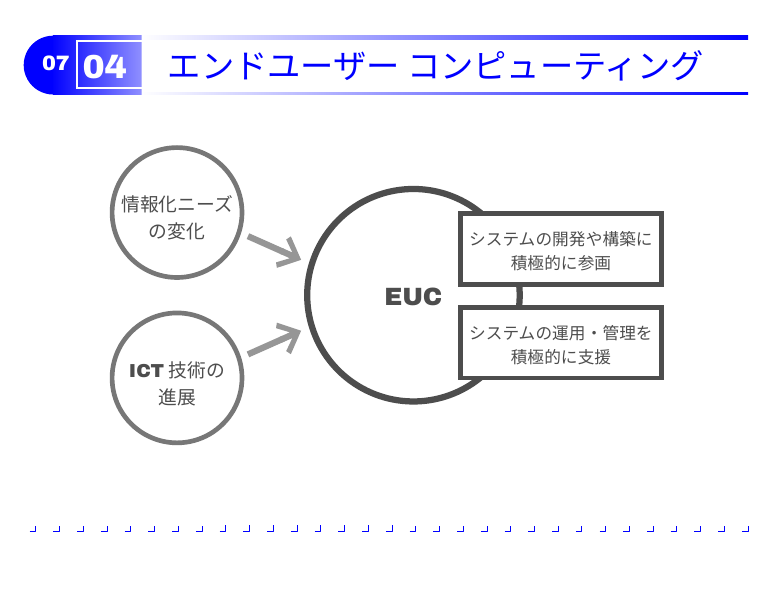

# 04   エンドユーザー コンピューティング
情報化ニーズ
の変化
EUC
システムの開発や構築に
積極的に参画

システムの運用・管理を
積極的に支援
ICT技術の
進展